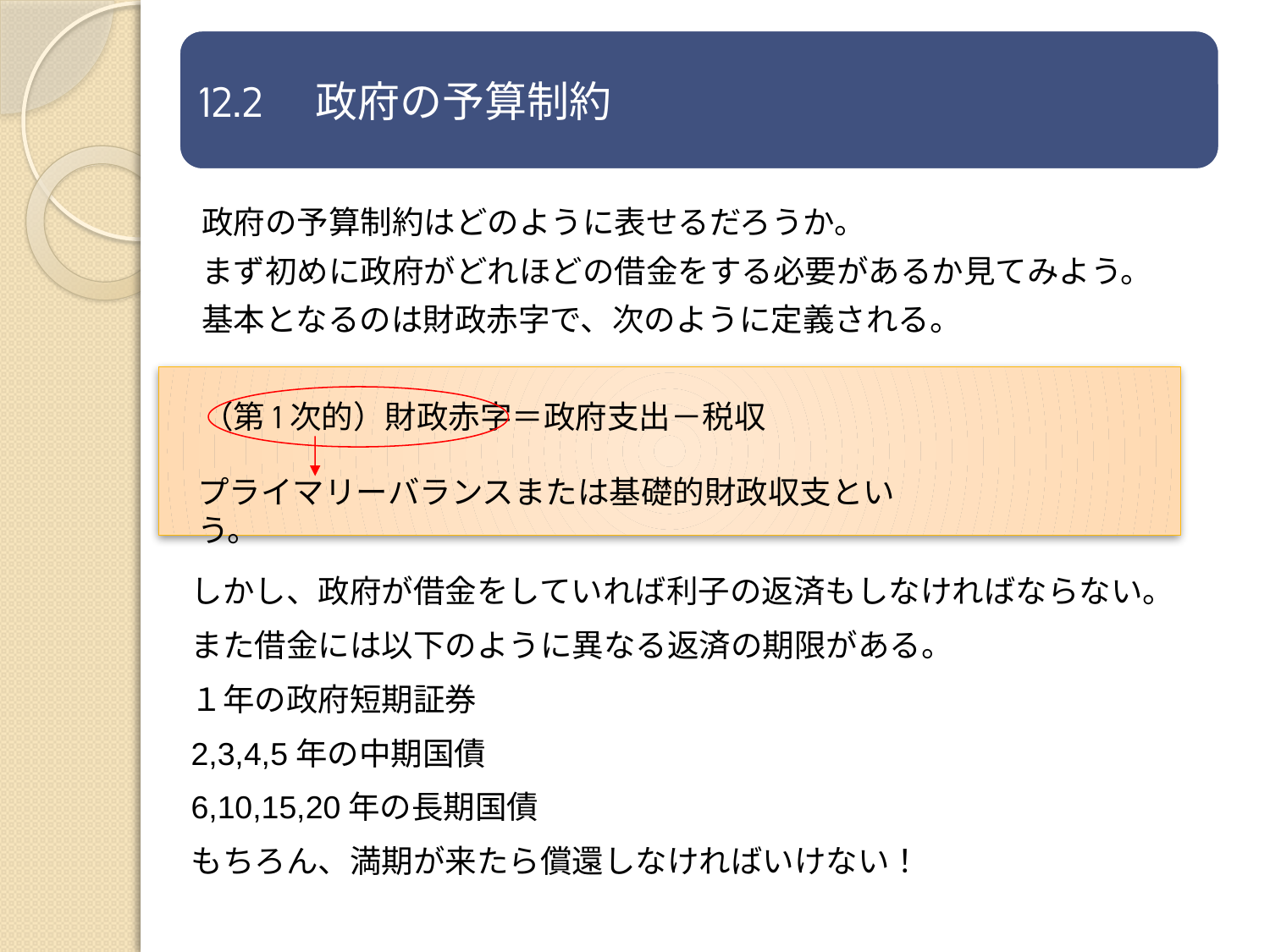

12.2　政府の予算制約
政府の予算制約はどのように表せるだろうか。
まず初めに政府がどれほどの借金をする必要があるか見てみよう。
基本となるのは財政赤字で、次のように定義される。

（第1次的）財政赤字＝政府支出－税収

プライマリーバランスまたは基礎的財政収支という。
しかし、政府が借金をしていれば利子の返済もしなければならない。
また借金には以下のように異なる返済の期限がある。
１年の政府短期証券
2,3,4,5年の中期国債
6,10,15,20年の長期国債
もちろん、満期が来たら償還しなければいけない！